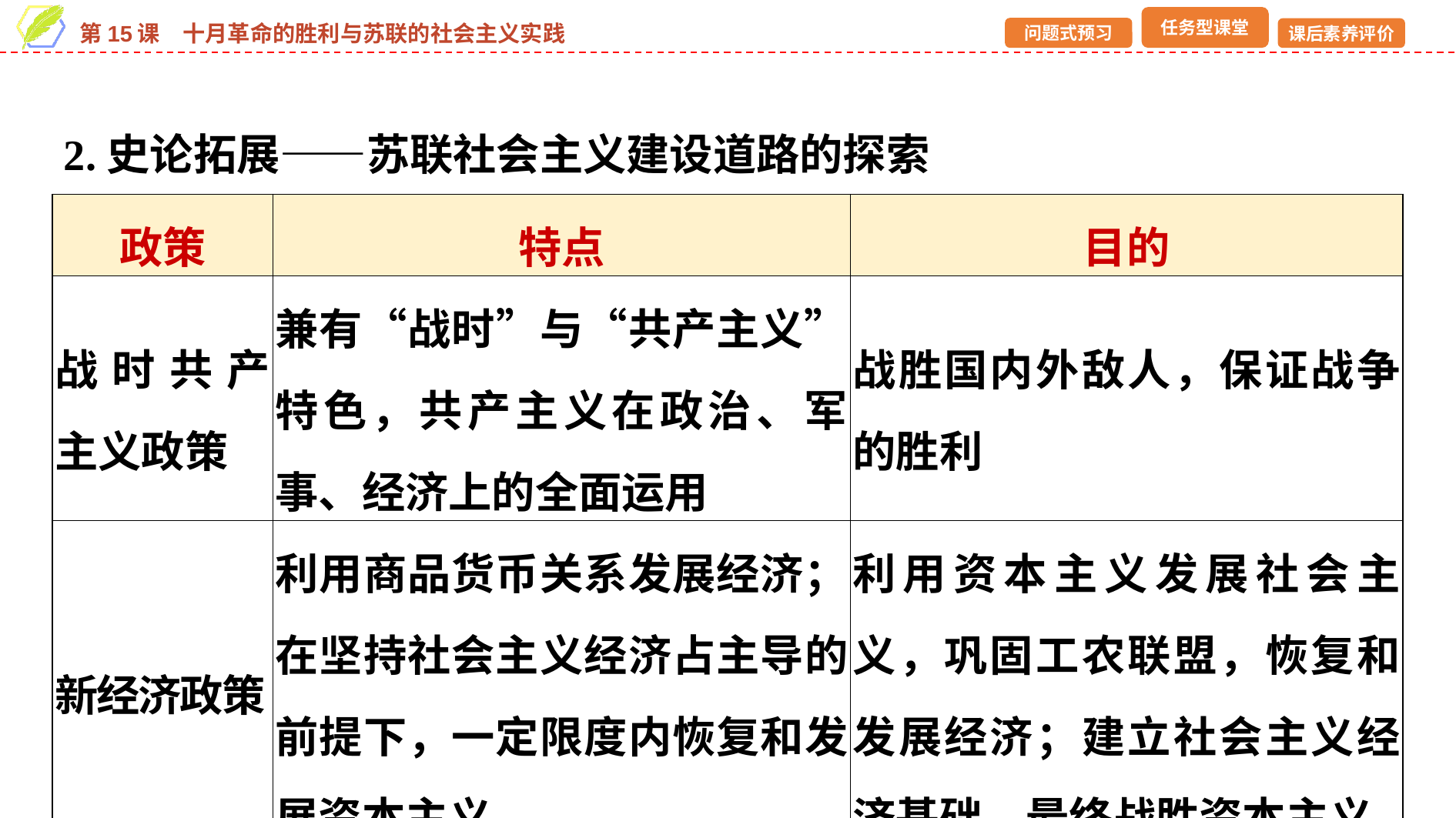

2.史论拓展——苏联社会主义建设道路的探索
| 政策 | 特点 | 目的 |
| --- | --- | --- |
| 战时共产主义政策 | 兼有“战时”与“共产主义”特色，共产主义在政治、军事、经济上的全面运用 | 战胜国内外敌人，保证战争的胜利 |
| 新经济政策 | 利用商品货币关系发展经济；在坚持社会主义经济占主导的前提下，一定限度内恢复和发展资本主义 | 利用资本主义发展社会主义，巩固工农联盟，恢复和发展经济；建立社会主义经济基础，最终战胜资本主义 |